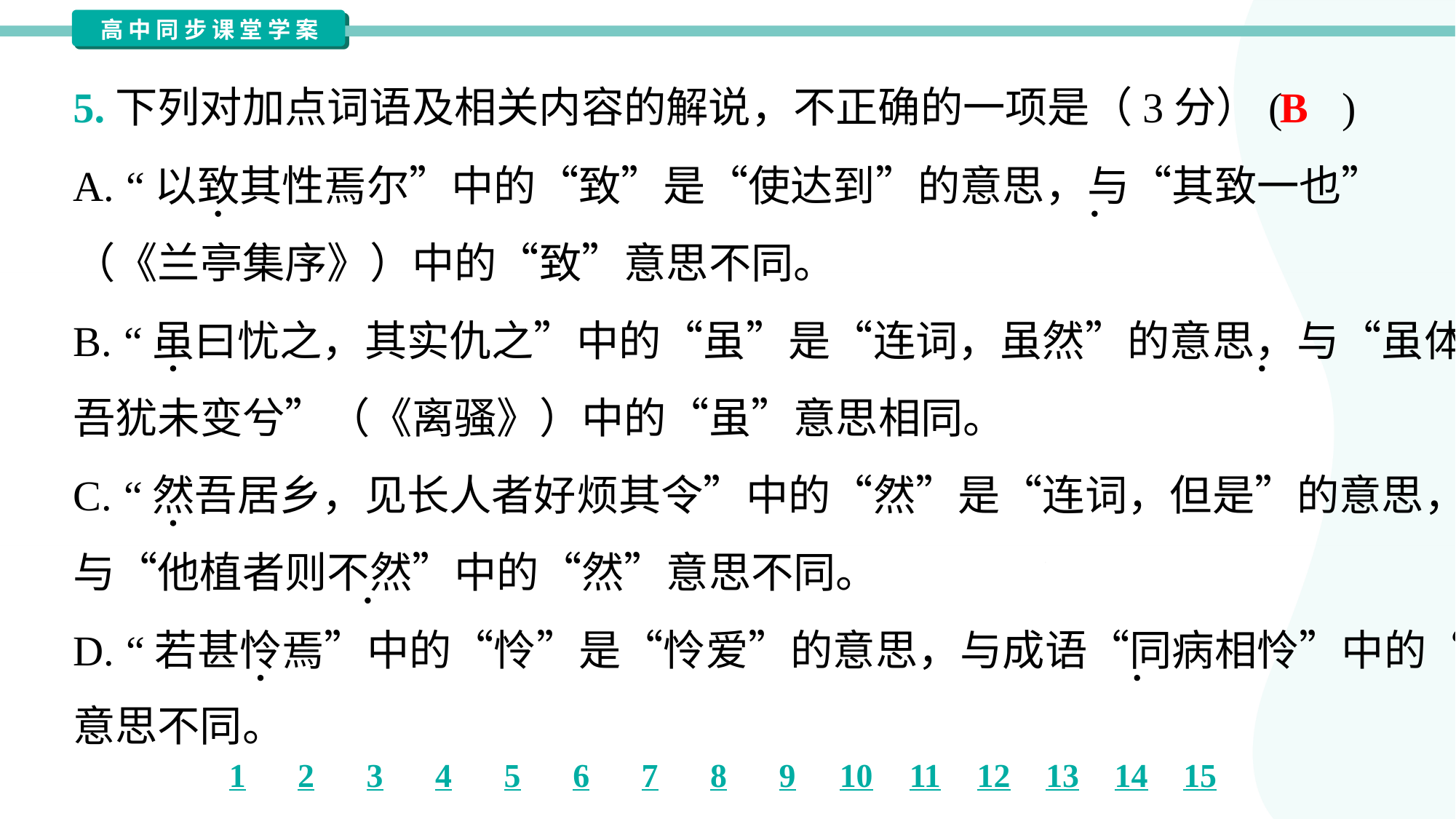

B
5.下列对加点词语及相关内容的解说，不正确的一项是（3分）(     )
A. “以致其性焉尔”中的“致”是“使达到”的意思，与“其致一也”
（《兰亭集序》）中的“致”意思不同。
B. “虽曰忧之，其实仇之”中的“虽”是“连词，虽然”的意思，与“虽体解
吾犹未变兮”（《离骚》）中的“虽”意思相同。
C. “然吾居乡，见长人者好烦其令”中的“然”是“连词，但是”的意思，
与“他植者则不然”中的“然”意思不同。
D. “若甚怜焉”中的“怜”是“怜爱”的意思，与成语“同病相怜”中的“怜”
意思不同。